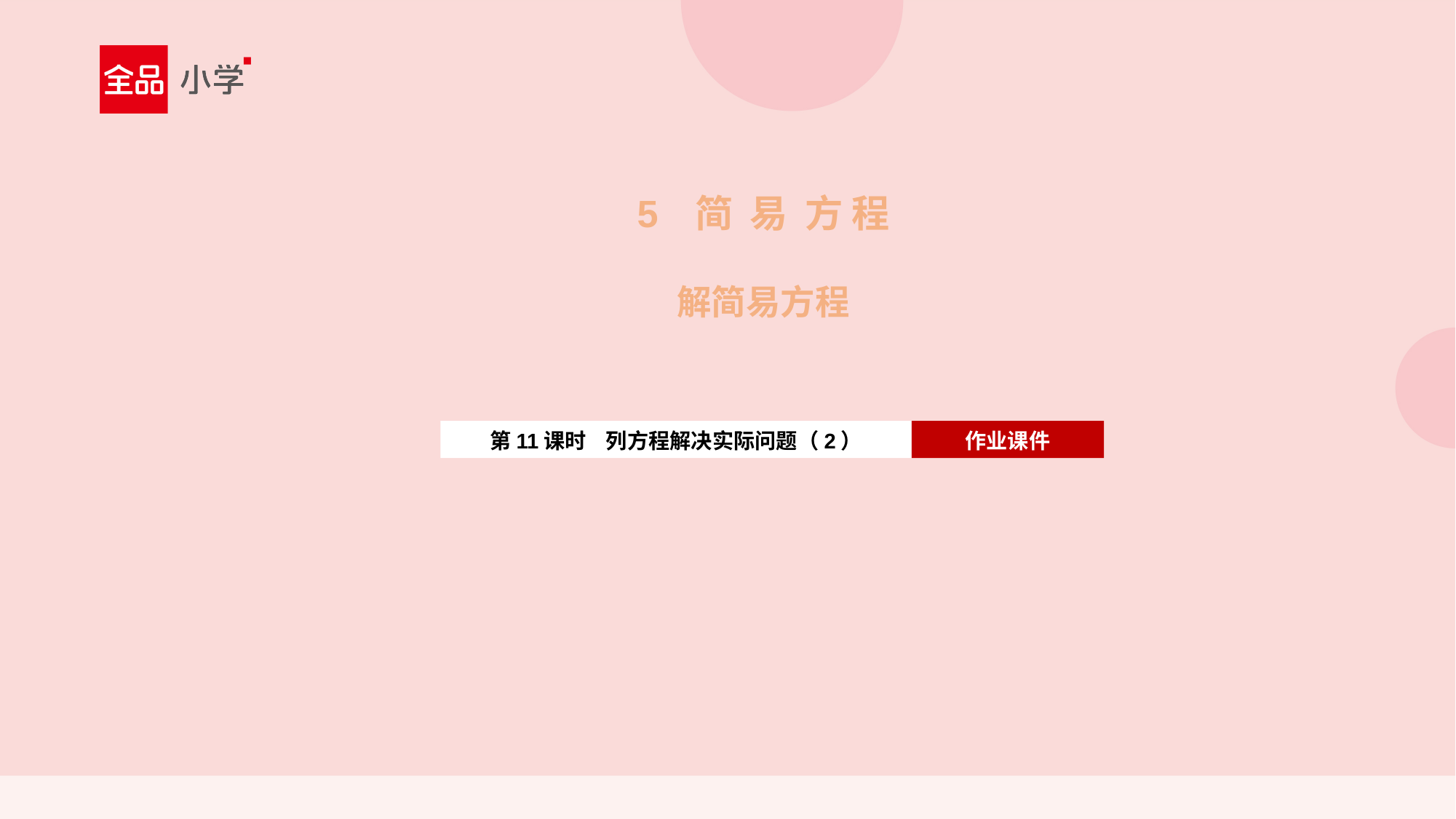

5   简  易  方 程
解简易方程
第11课时    列方程解决实际问题（2）

作业课件